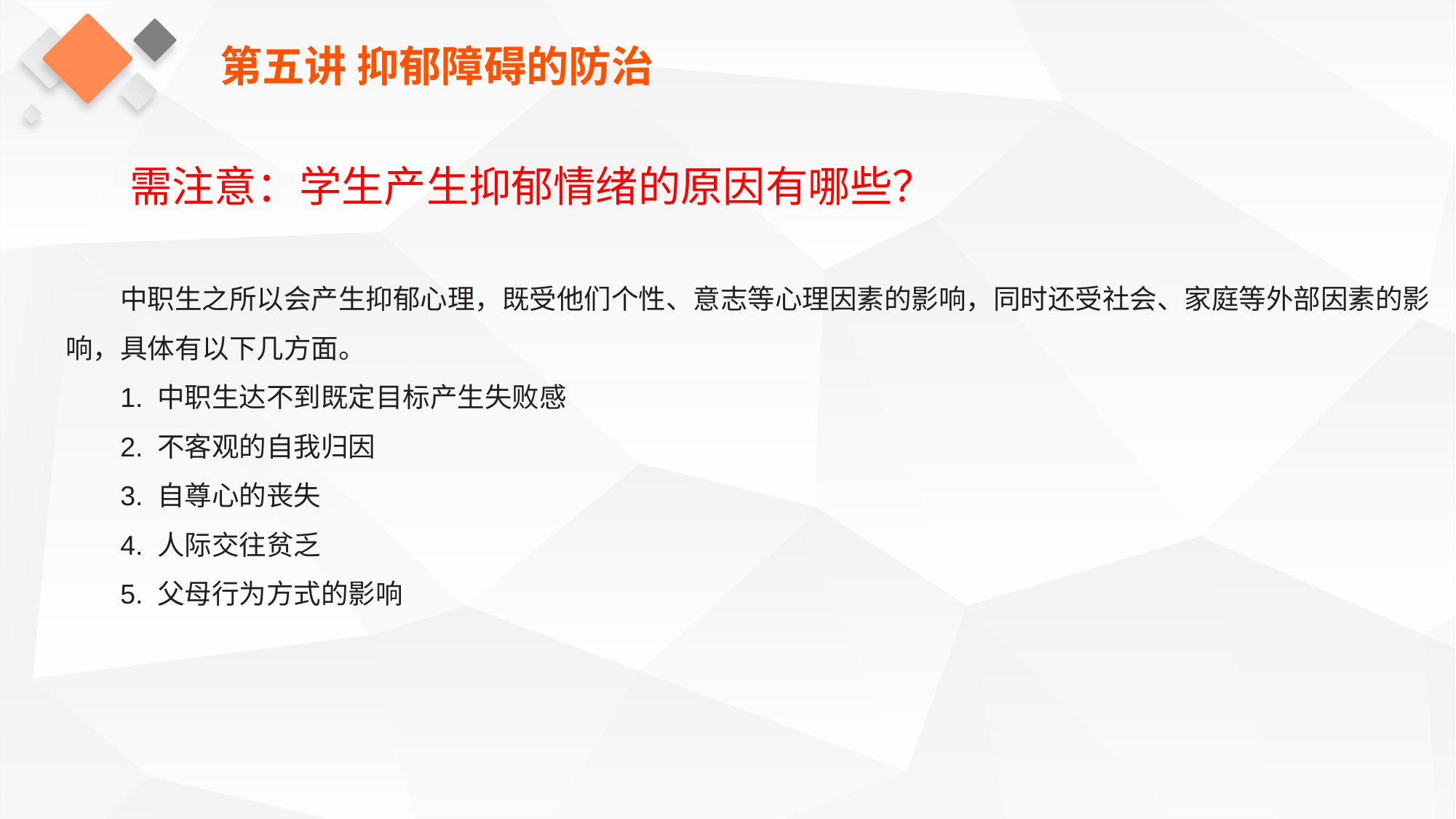

第五讲 抑郁障碍的防治
需注意：学生产生抑郁情绪的原因有哪些？
中职生之所以会产生抑郁心理，既受他们个性、意志等心理因素的影响，同时还受社会、家庭等外部因素的影响，具体有以下几方面。
1. 中职生达不到既定目标产生失败感
2. 不客观的自我归因
3. 自尊心的丧失
4. 人际交往贫乏
5. 父母行为方式的影响